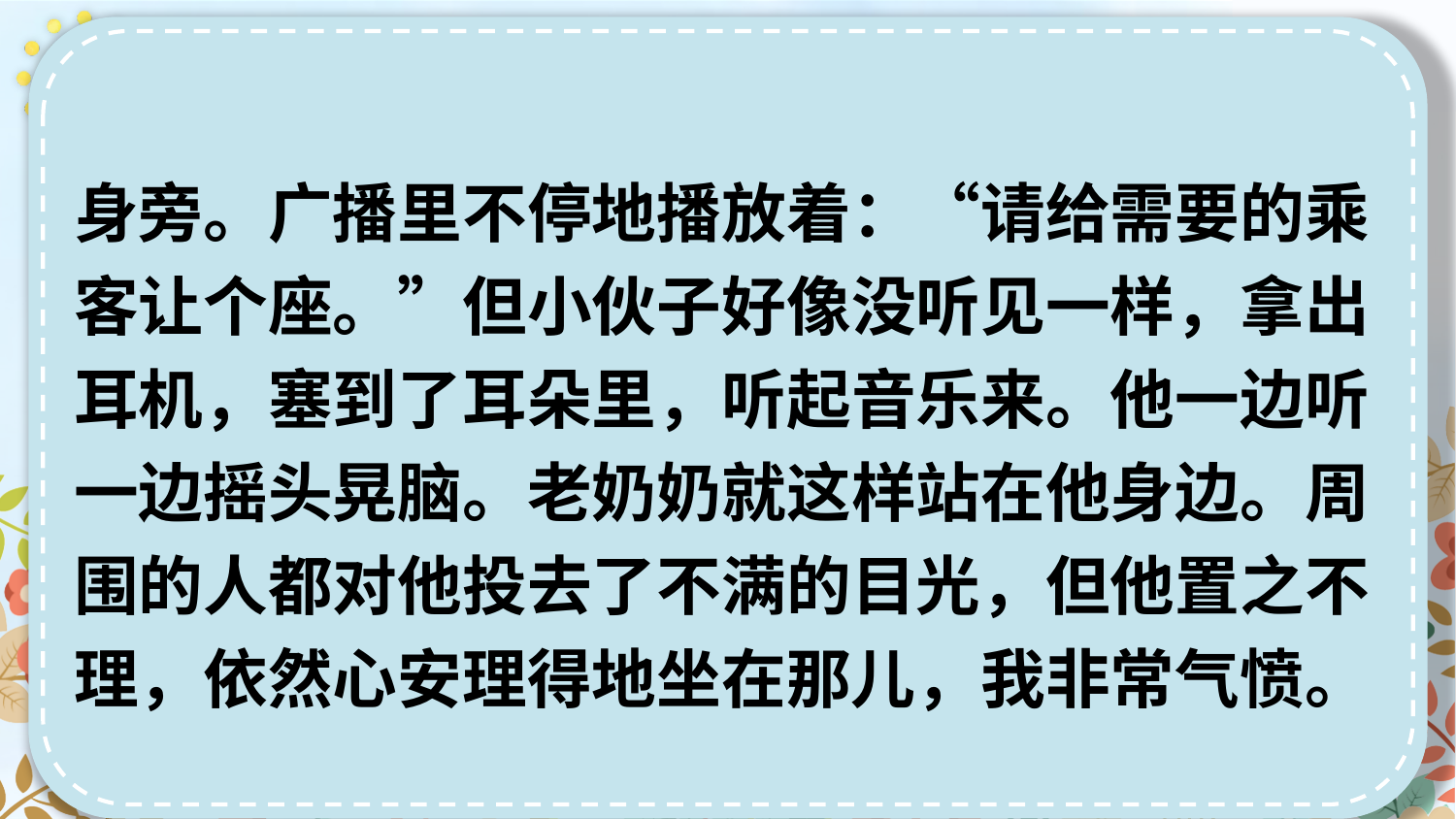

身旁。广播里不停地播放着：“请给需要的乘客让个座。”但小伙子好像没听见一样，拿出耳机，塞到了耳朵里，听起音乐来。他一边听一边摇头晃脑。老奶奶就这样站在他身边。周围的人都对他投去了不满的目光，但他置之不理，依然心安理得地坐在那儿，我非常气愤。